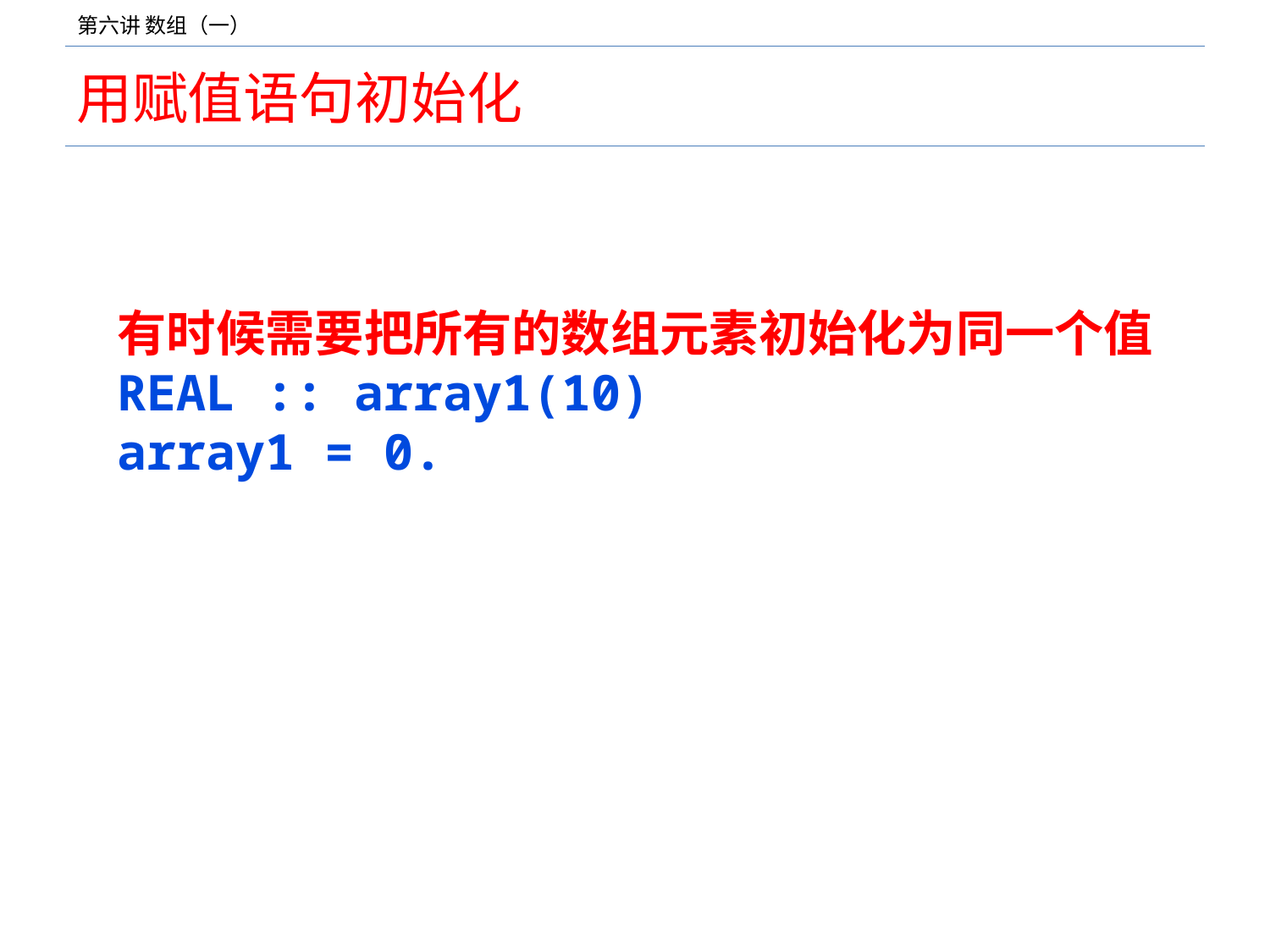

# 用赋值语句初始化
有时候需要把所有的数组元素初始化为同一个值
REAL :: array1(10)
array1 = 0.